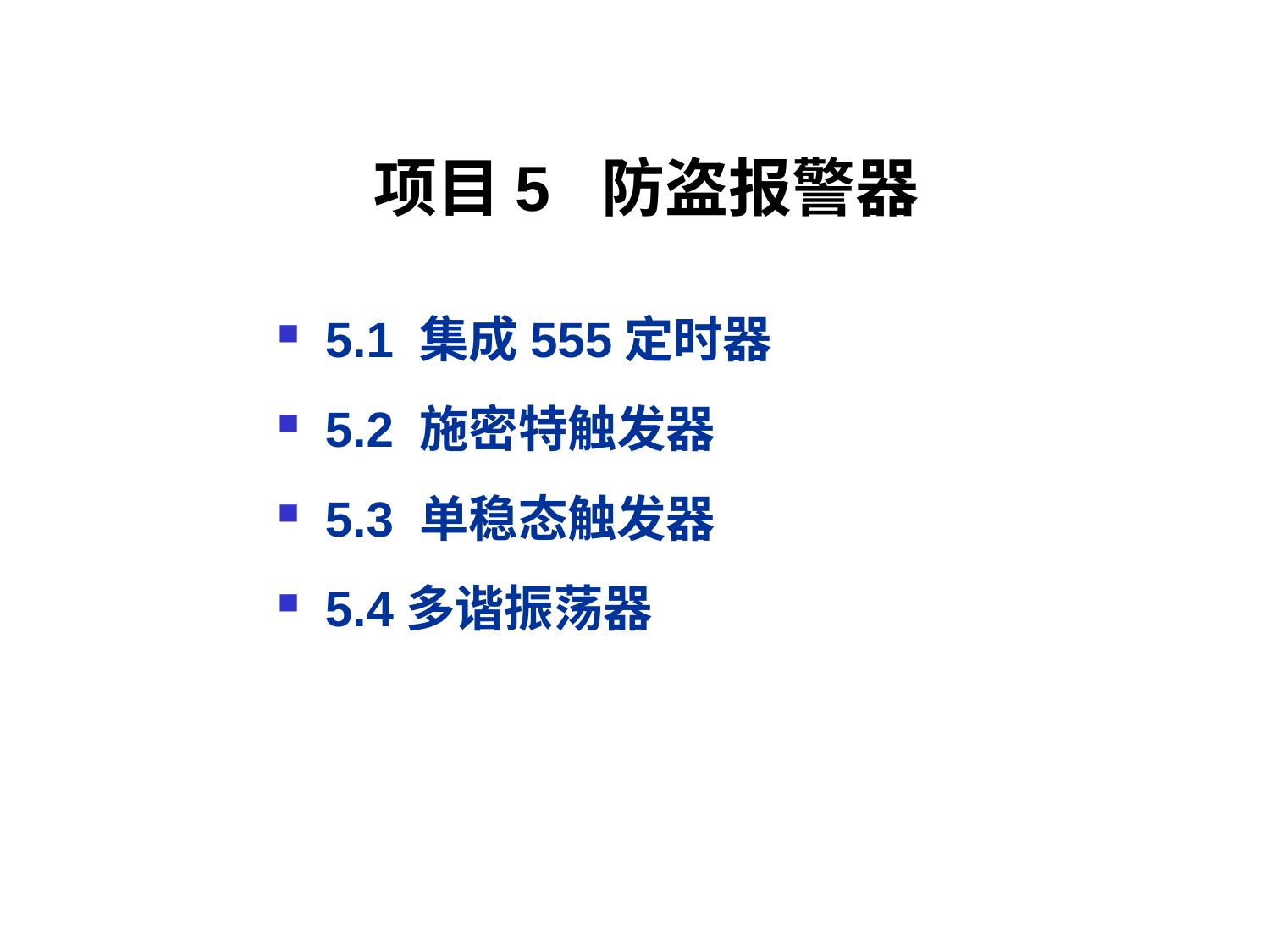

# 项目5  防盗报警器
5.1 集成555定时器
5.2 施密特触发器
5.3 单稳态触发器
5.4多谐振荡器